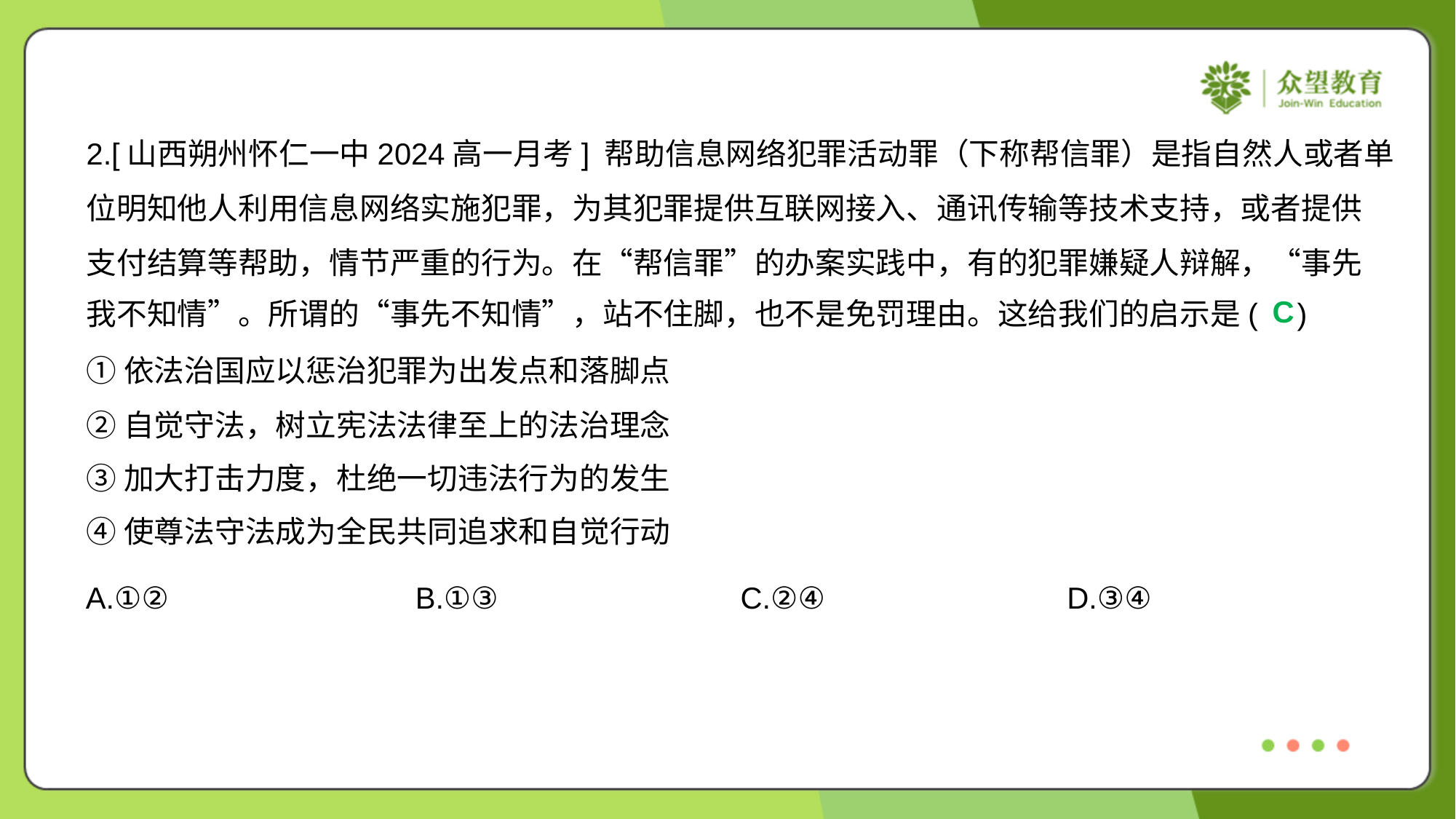

2.[山西朔州怀仁一中2024高一月考] 帮助信息网络犯罪活动罪（下称帮信罪）是指自然人或者单
位明知他人利用信息网络实施犯罪，为其犯罪提供互联网接入、通讯传输等技术支持，或者提供
支付结算等帮助，情节严重的行为。在“帮信罪”的办案实践中，有的犯罪嫌疑人辩解，“事先
我不知情”。所谓的“事先不知情”，站不住脚，也不是免罚理由。这给我们的启示是(     )
C
①依法治国应以惩治犯罪为出发点和落脚点
②自觉守法，树立宪法法律至上的法治理念
③加大打击力度，杜绝一切违法行为的发生
④使尊法守法成为全民共同追求和自觉行动
A.①②	B.①③	C.②④	D.③④